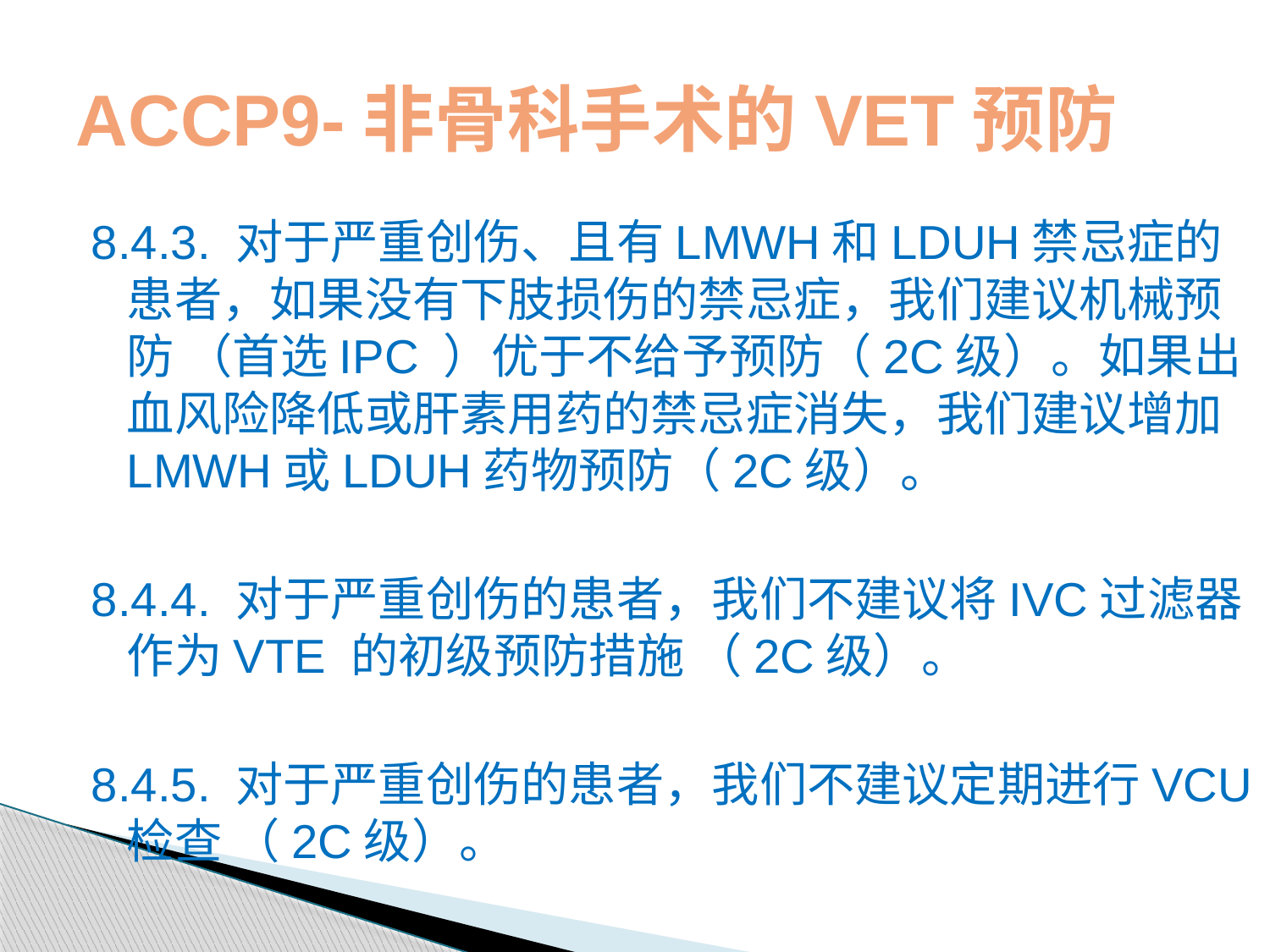

# ACCP9-非骨科手术的VET预防
8.4.3. 对于严重创伤、且有LMWH和LDUH禁忌症的患者，如果没有下肢损伤的禁忌症，我们建议机械预防 （首选IPC ）优于不给予预防（2C级）。如果出血风险降低或肝素用药的禁忌症消失，我们建议增加LMWH或LDUH药物预防（2C级）。

8.4.4. 对于严重创伤的患者，我们不建议将IVC过滤器作为VTE 的初级预防措施 （2C级）。

8.4.5. 对于严重创伤的患者，我们不建议定期进行VCU检查 （2C级）。